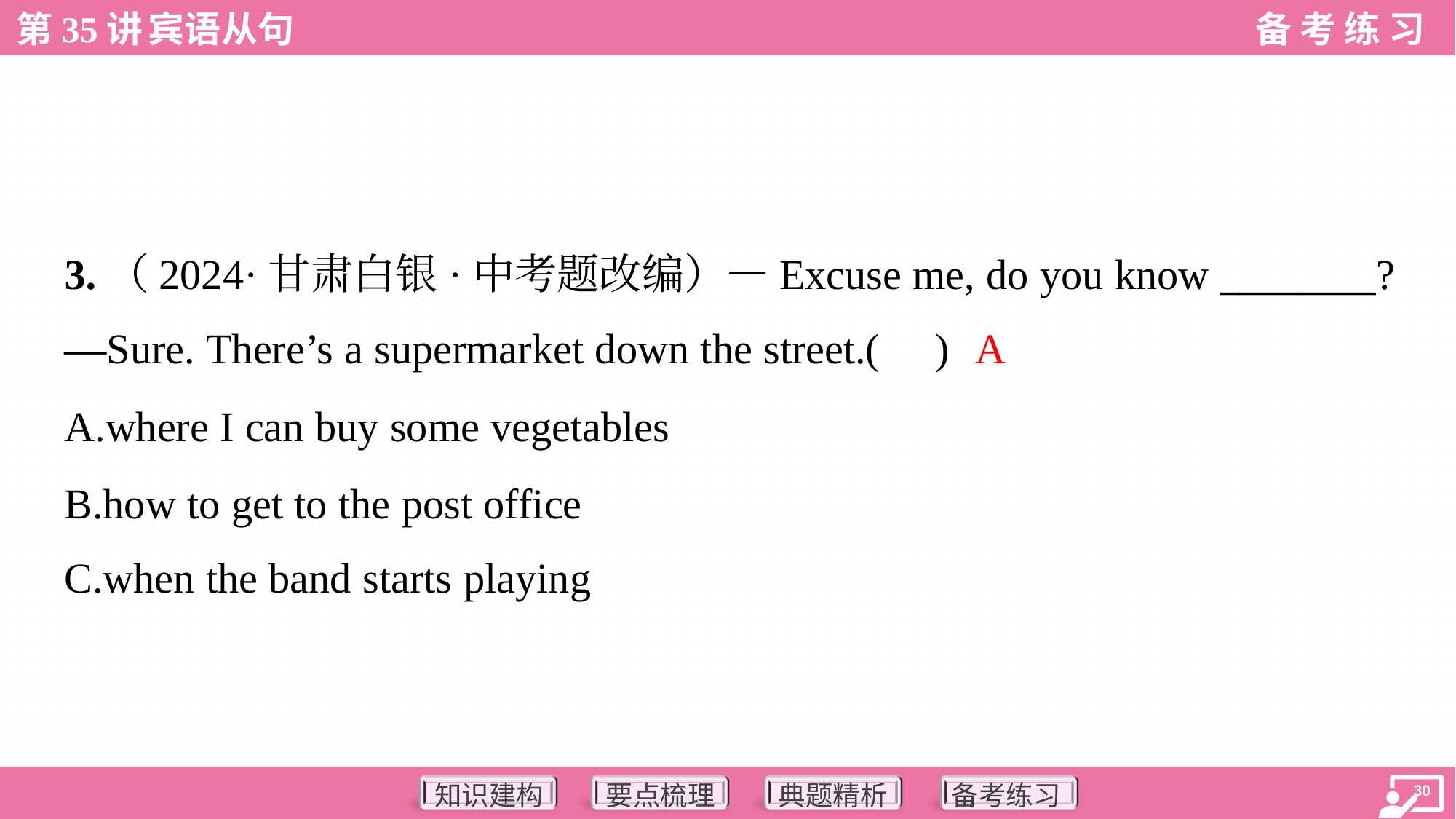

3.（2024·甘肃白银·中考题改编）—Excuse me, do you know ________?
—Sure. There’s a supermarket down the street.(     )
A
A.where I can buy some vegetables
B.how to get to the post office
C.when the band starts playing